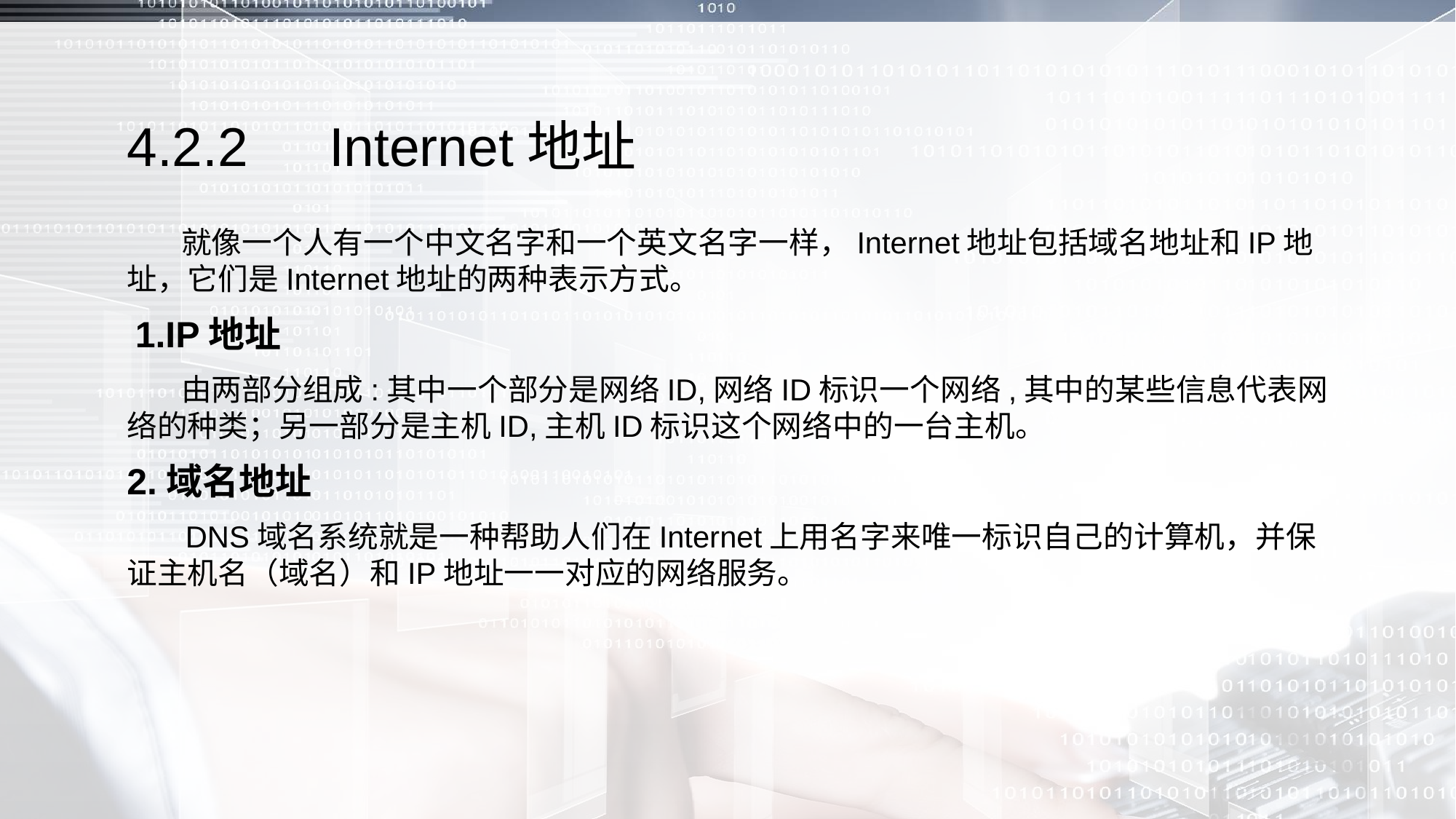

# 4.2.2　Internet地址
       就像一个人有一个中文名字和一个英文名字一样，Internet地址包括域名地址和IP地址，它们是Internet地址的两种表示方式。
 1.IP地址
       由两部分组成:其中一个部分是网络ID,网络ID标识一个网络,其中的某些信息代表网络的种类；另一部分是主机ID,主机ID标识这个网络中的一台主机。
2.域名地址
       DNS域名系统就是一种帮助人们在Internet上用名字来唯一标识自己的计算机，并保证主机名（域名）和IP地址一一对应的网络服务。